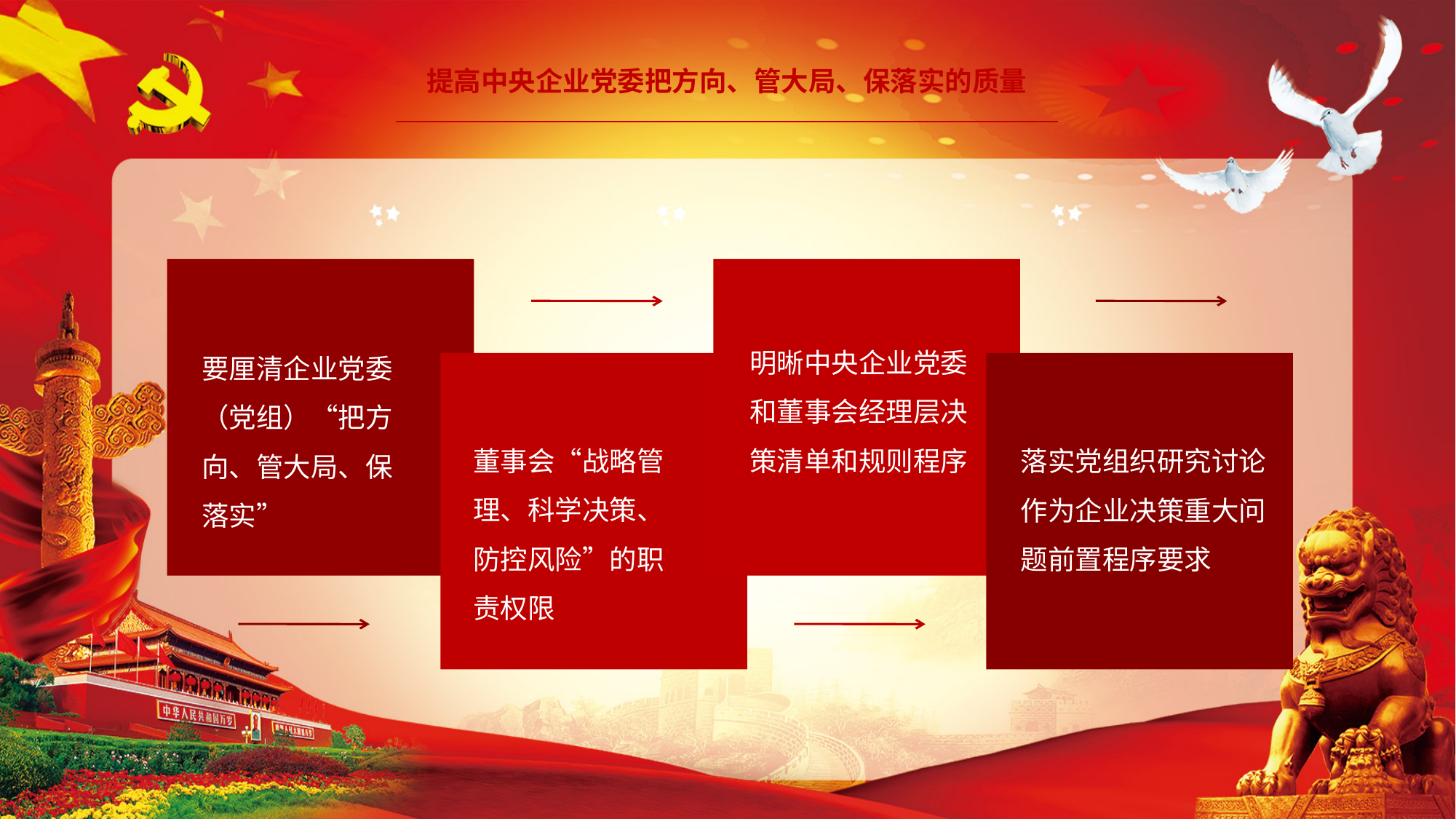

提高中央企业党委把方向、管大局、保落实的质量

要厘清企业党委（党组）“把方向、管大局、保落实”

明晰中央企业党委和董事会经理层决策清单和规则程序

董事会“战略管理、科学决策、防控风险”的职责权限

落实党组织研究讨论作为企业决策重大问题前置程序要求